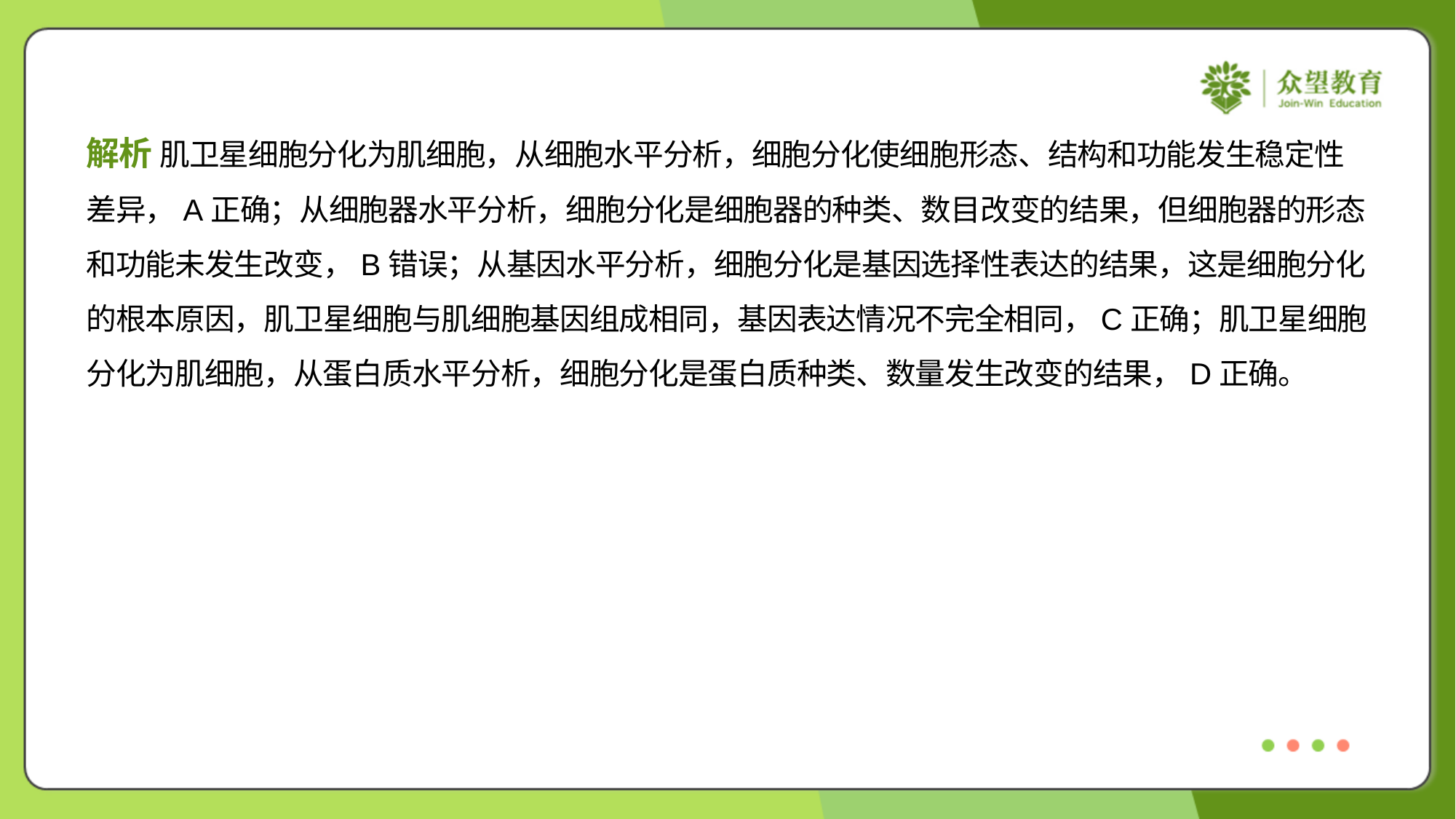

解析 肌卫星细胞分化为肌细胞，从细胞水平分析，细胞分化使细胞形态、结构和功能发生稳定性
差异，A正确；从细胞器水平分析，细胞分化是细胞器的种类、数目改变的结果，但细胞器的形态
和功能未发生改变，B错误；从基因水平分析，细胞分化是基因选择性表达的结果，这是细胞分化
的根本原因，肌卫星细胞与肌细胞基因组成相同，基因表达情况不完全相同，C正确；肌卫星细胞
分化为肌细胞，从蛋白质水平分析，细胞分化是蛋白质种类、数量发生改变的结果，D正确。